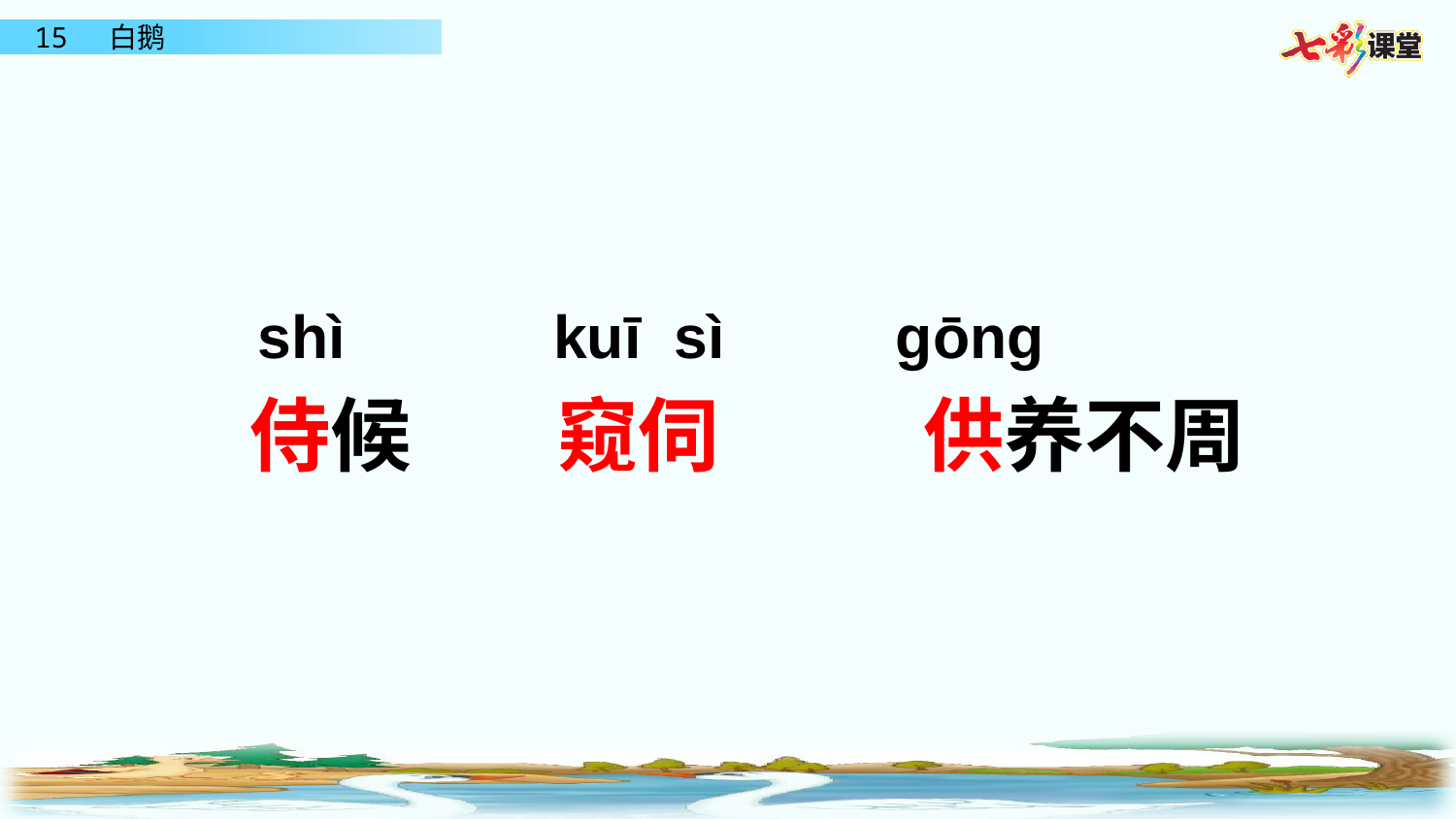

shì
kuī  sì
gōng
供养不周
窥伺
侍候